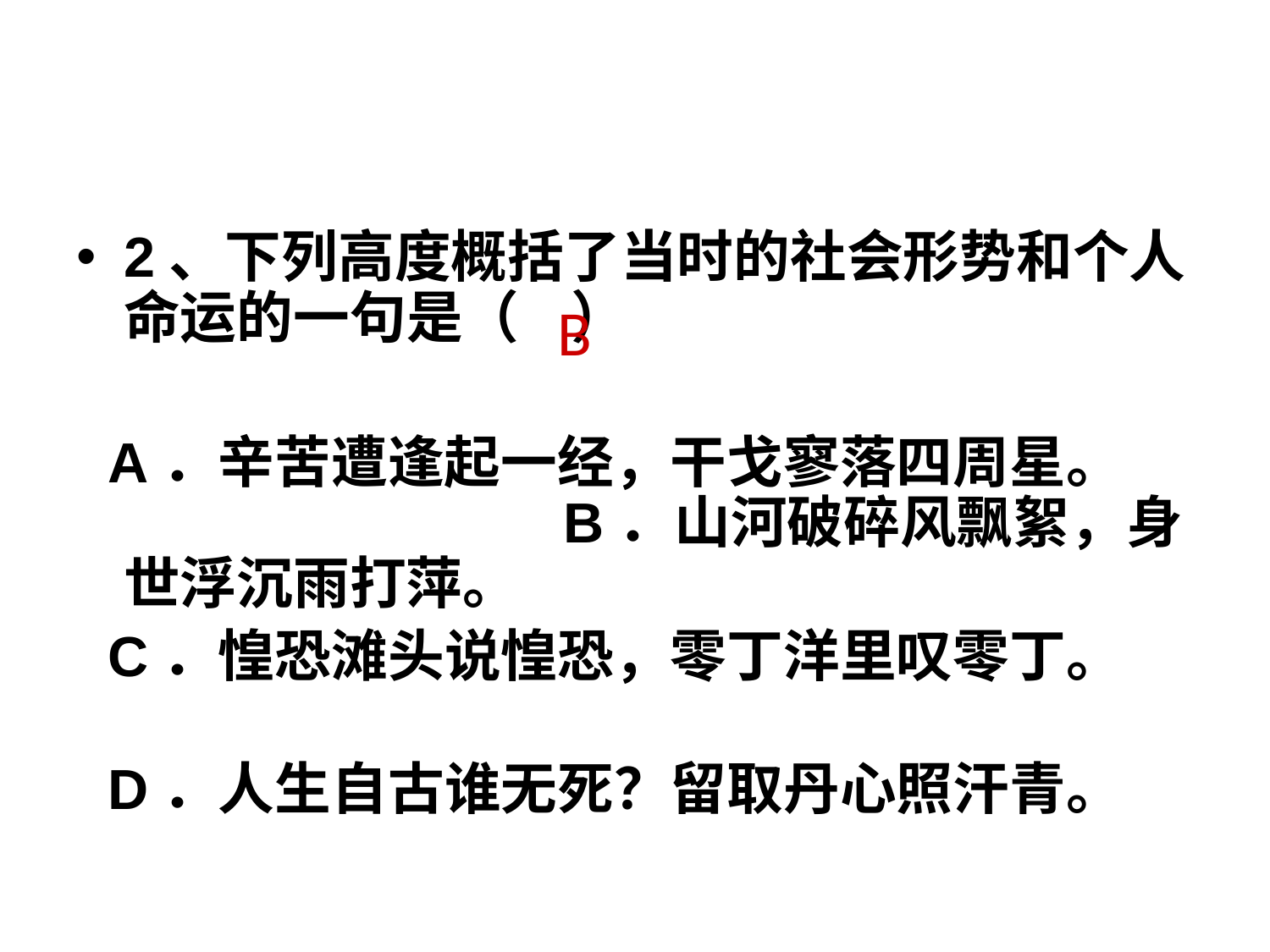

2、下列高度概括了当时的社会形势和个人命运的一句是（    ）

  A．辛苦遭逢起一经，干戈寥落四周星。　                                   B．山河破碎风飘絮，身世浮沉雨打萍。
  C．惶恐滩头说惶恐，零丁洋里叹零丁。
  D．人生自古谁无死？留取丹心照汗青。

B